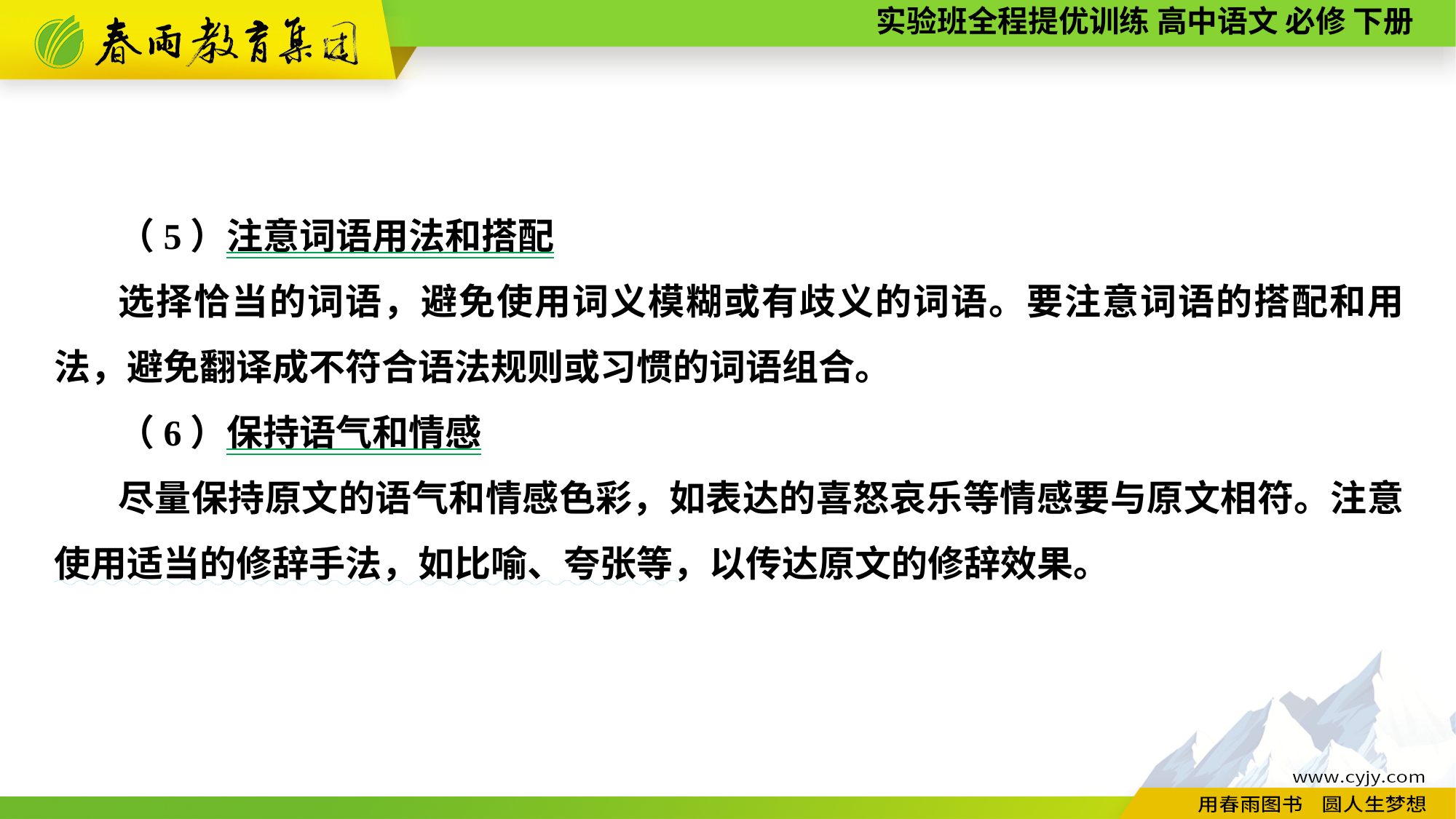

（5）注意词语用法和搭配
选择恰当的词语，避免使用词义模糊或有歧义的词语。要注意词语的搭配和用法，避免翻译成不符合语法规则或习惯的词语组合。
（6）保持语气和情感
尽量保持原文的语气和情感色彩，如表达的喜怒哀乐等情感要与原文相符。注意使用适当的修辞手法，如比喻、夸张等，以传达原文的修辞效果。